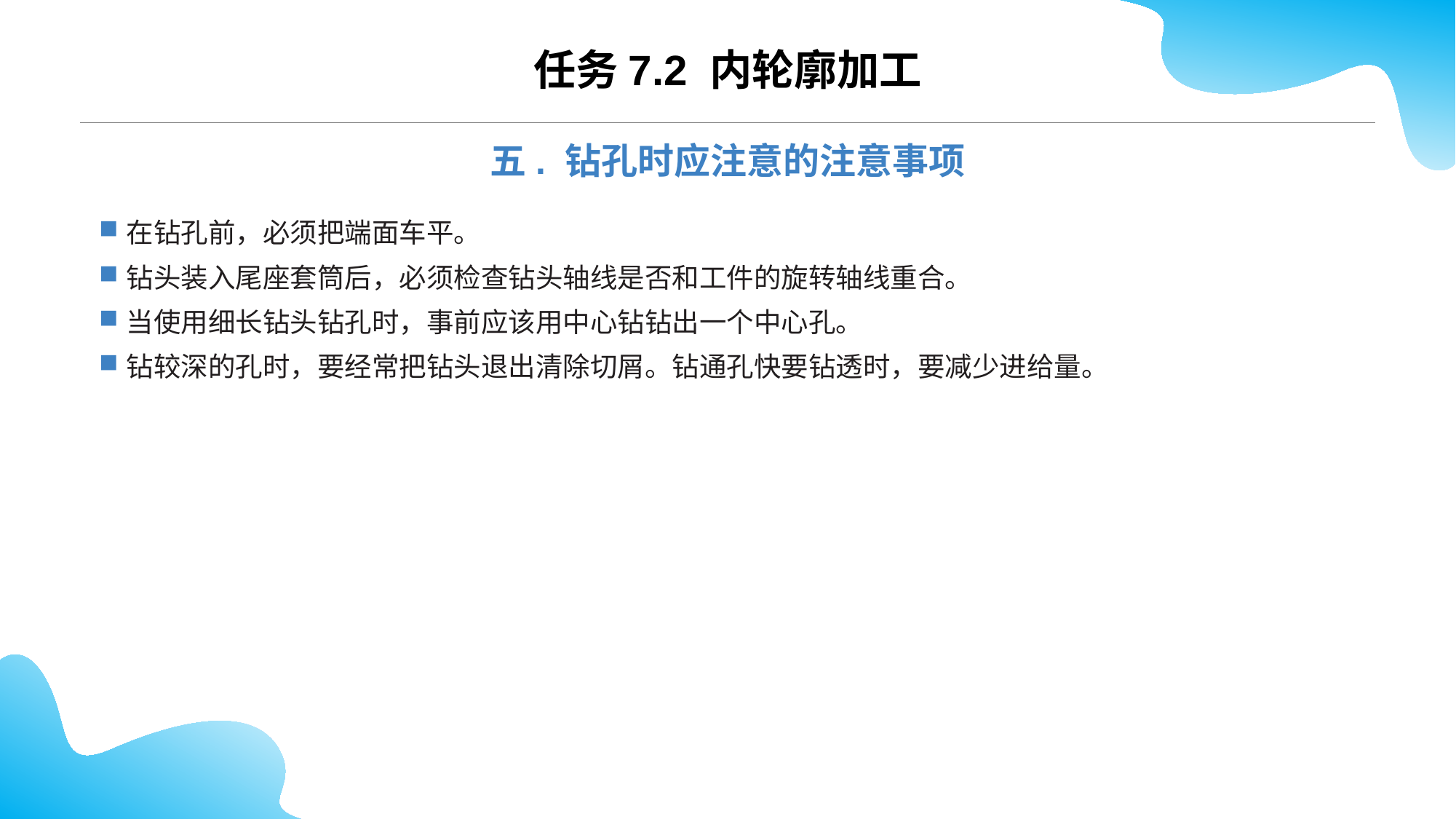

任务7.2 内轮廓加工
五. 钻孔时应注意的注意事项
在钻孔前，必须把端面车平。
钻头装入尾座套筒后，必须检查钻头轴线是否和工件的旋转轴线重合。
当使用细长钻头钻孔时，事前应该用中心钻钻出一个中心孔。
钻较深的孔时，要经常把钻头退出清除切屑。钻通孔快要钻透时，要减少进给量。